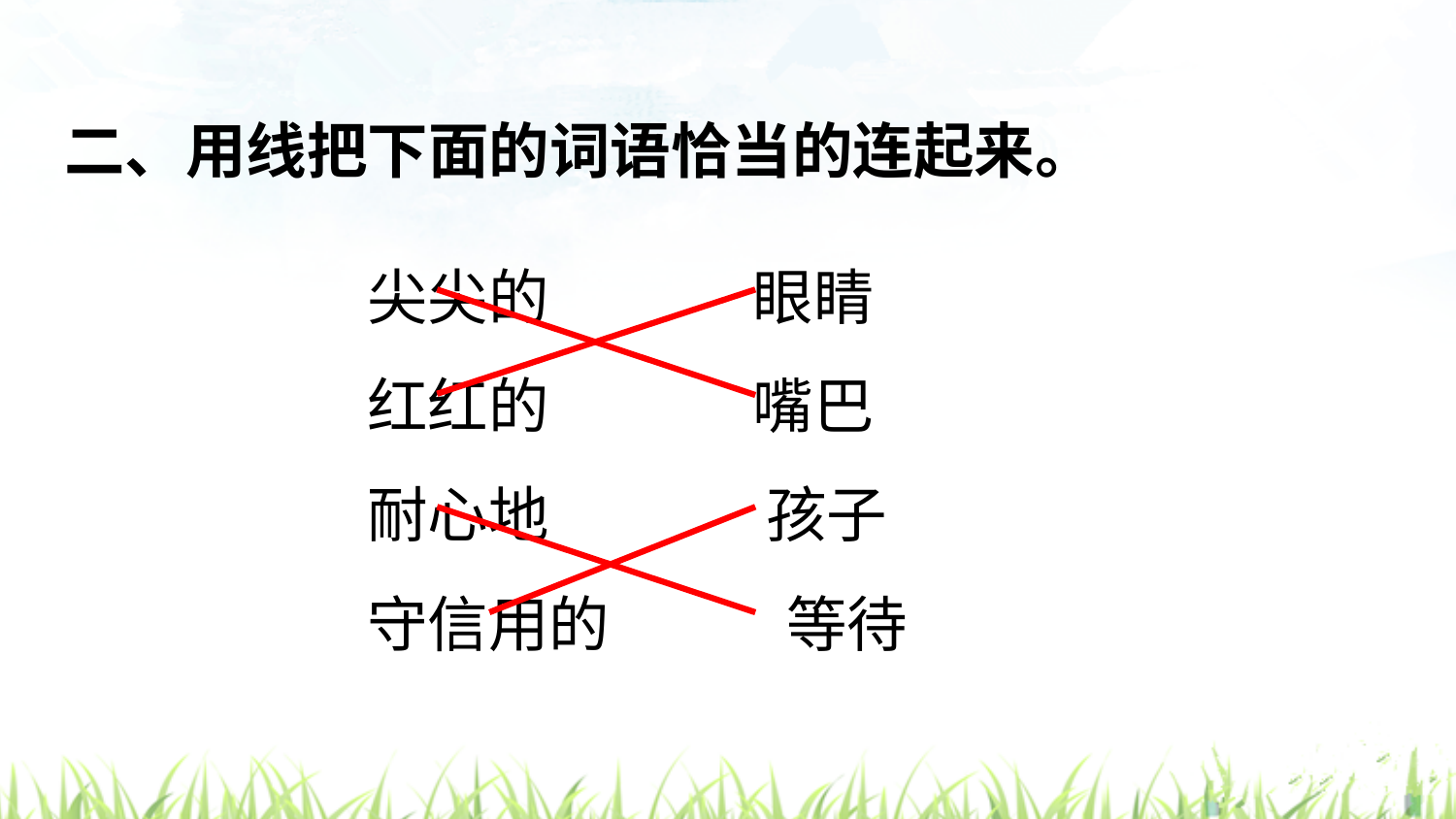

二、用线把下面的词语恰当的连起来。
   尖尖的               眼睛
   红红的               嘴巴
   耐心地                孩子
   守信用的             等待